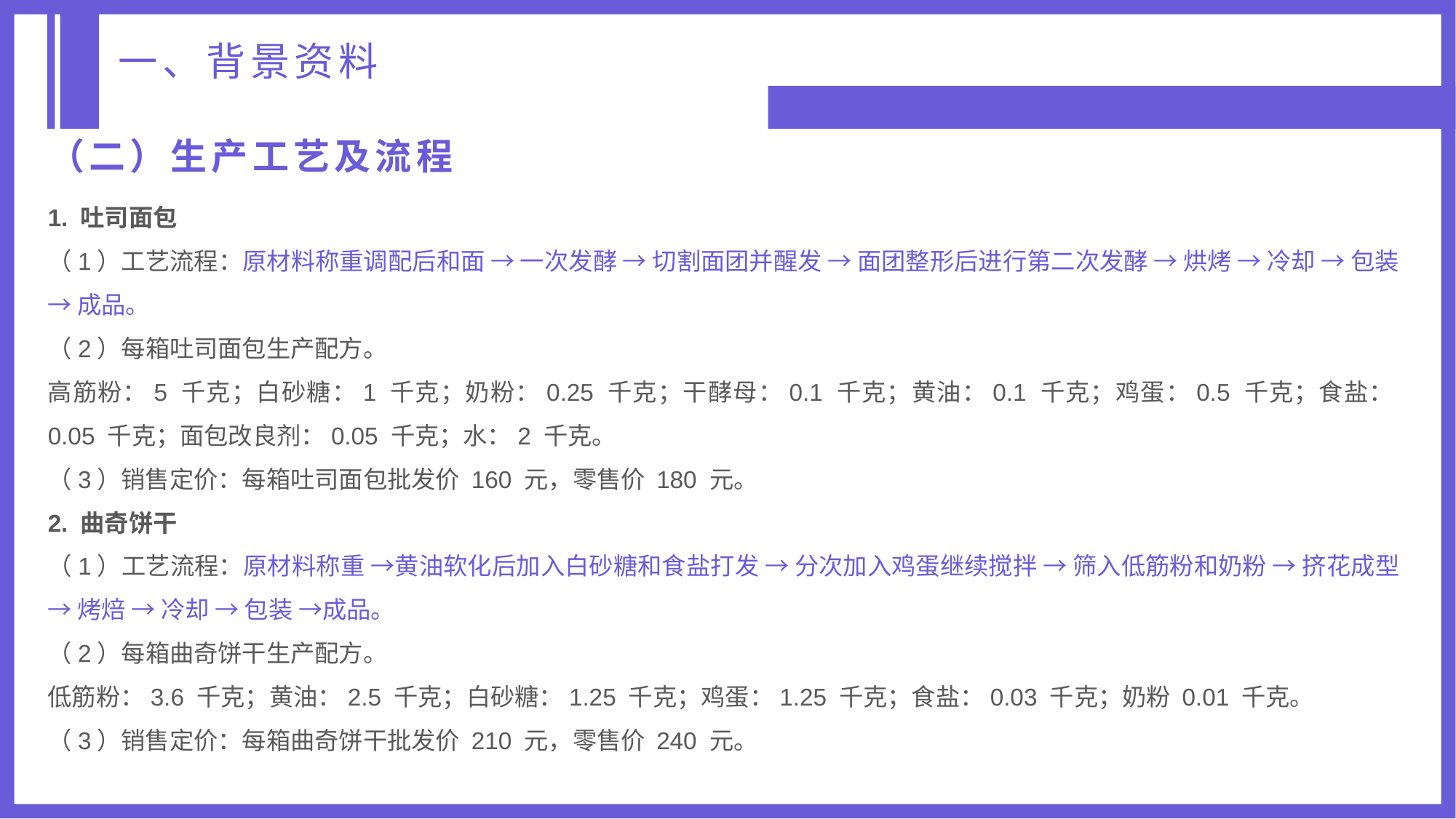

一、背景资料
（二）生产工艺及流程
1. 吐司面包
（1）工艺流程：原材料称重调配后和面 → 一次发酵 → 切割面团并醒发 → 面团整形后进行第二次发酵 → 烘烤 → 冷却 → 包装 → 成品。
（2）每箱吐司面包生产配方。
高筋粉：5 千克；白砂糖：1 千克；奶粉：0.25 千克；干酵母：0.1 千克；黄油：0.1 千克；鸡蛋：0.5 千克；食盐：0.05 千克；面包改良剂：0.05 千克；水：2 千克。
（3）销售定价：每箱吐司面包批发价 160 元，零售价 180 元。
2. 曲奇饼干
（1）工艺流程：原材料称重 →黄油软化后加入白砂糖和食盐打发 → 分次加入鸡蛋继续搅拌 → 筛入低筋粉和奶粉 → 挤花成型 → 烤焙 → 冷却 → 包装 →成品。
（2）每箱曲奇饼干生产配方。
低筋粉：3.6 千克；黄油：2.5 千克；白砂糖：1.25 千克；鸡蛋：1.25 千克；食盐：0.03 千克；奶粉 0.01 千克。
（3）销售定价：每箱曲奇饼干批发价 210 元，零售价 240 元。